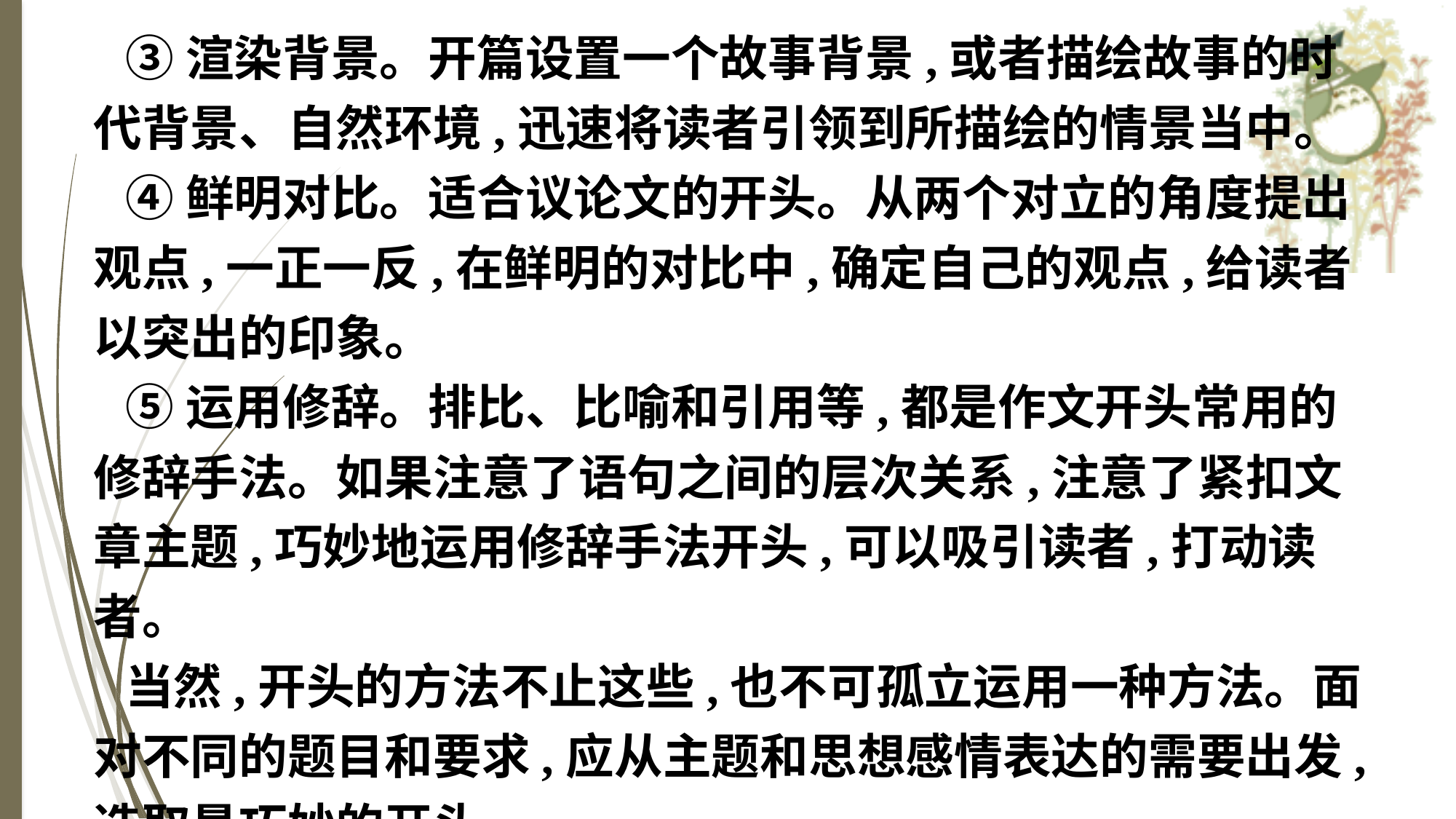

③渲染背景。开篇设置一个故事背景,或者描绘故事的时代背景、自然环境,迅速将读者引领到所描绘的情景当中。
④鲜明对比。适合议论文的开头。从两个对立的角度提出观点,一正一反,在鲜明的对比中,确定自己的观点,给读者以突出的印象。
⑤运用修辞。排比、比喻和引用等,都是作文开头常用的修辞手法。如果注意了语句之间的层次关系,注意了紧扣文章主题,巧妙地运用修辞手法开头,可以吸引读者,打动读者。
当然,开头的方法不止这些,也不可孤立运用一种方法。面对不同的题目和要求,应从主题和思想感情表达的需要出发,选取最巧妙的开头。